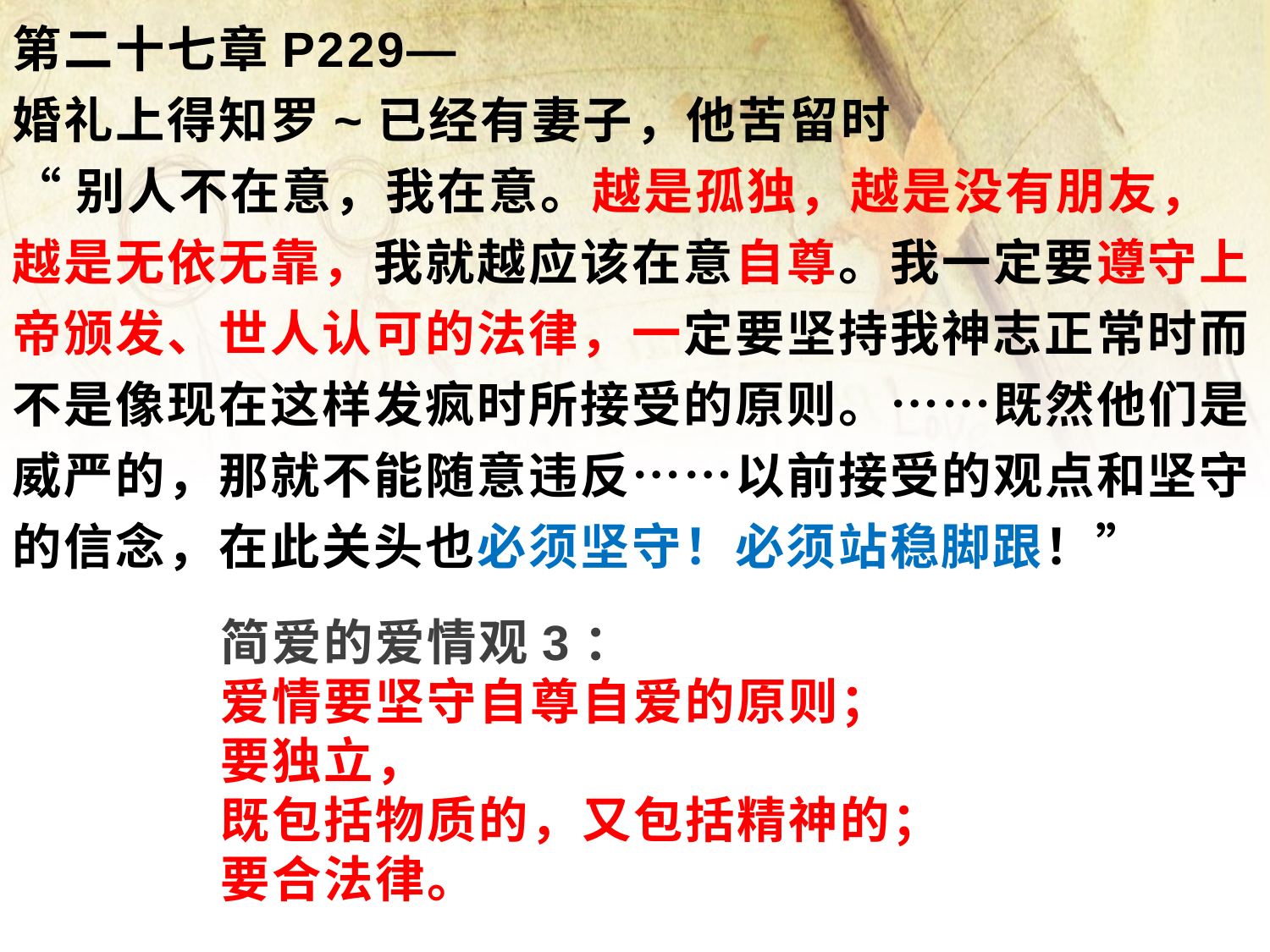

第二十七章P229—
婚礼上得知罗~已经有妻子，他苦留时
“别人不在意，我在意。越是孤独，越是没有朋友，越是无依无靠，我就越应该在意自尊。我一定要遵守上帝颁发、世人认可的法律，一定要坚持我神志正常时而不是像现在这样发疯时所接受的原则。……既然他们是威严的，那就不能随意违反……以前接受的观点和坚守的信念，在此关头也必须坚守！必须站稳脚跟！”
简爱的爱情观3：
爱情要坚守自尊自爱的原则；
要独立，
既包括物质的，又包括精神的；
要合法律。